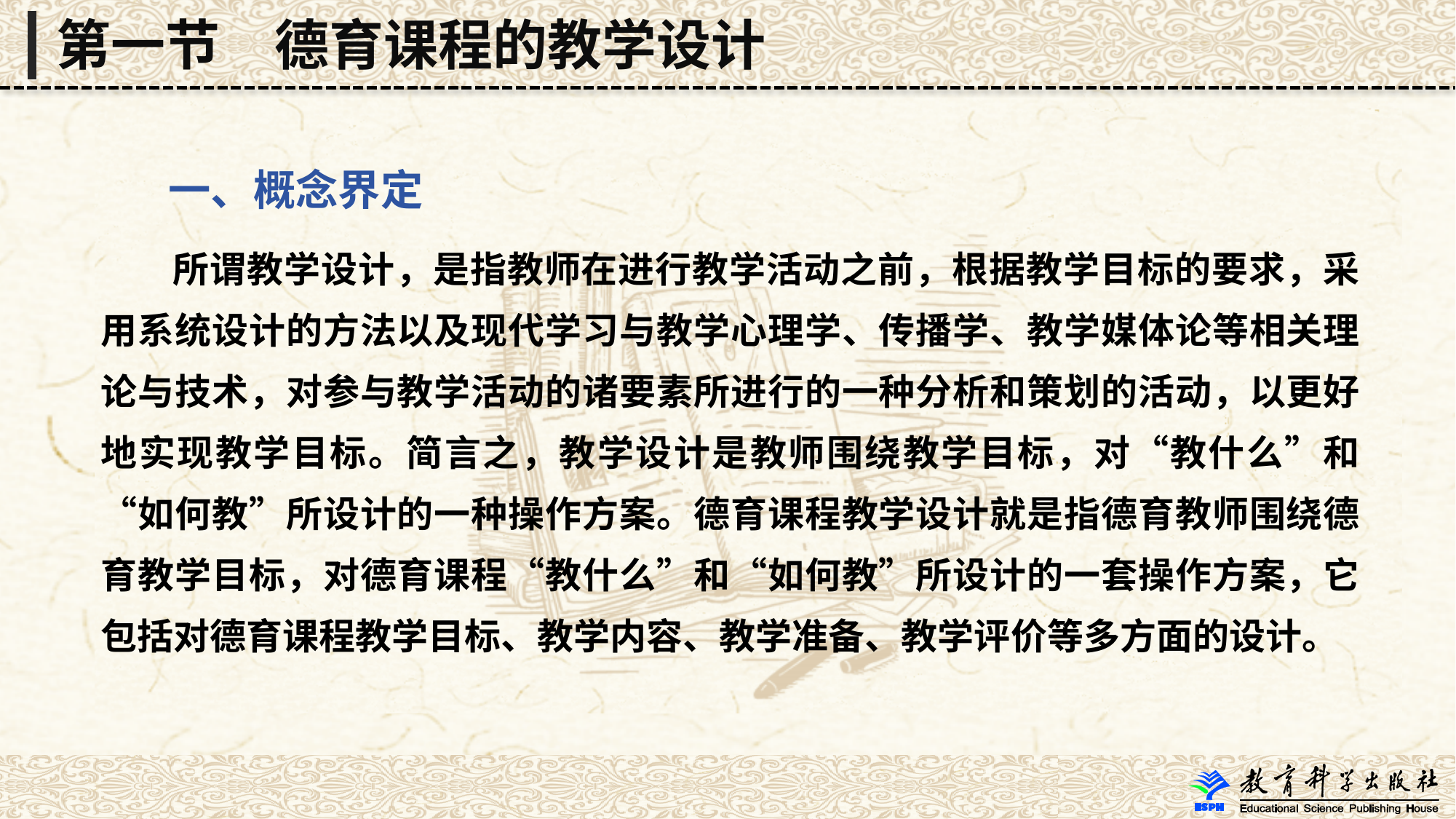

第一节　德育课程的教学设计
      一、概念界定

       所谓教学设计，是指教师在进行教学活动之前，根据教学目标的要求，采用系统设计的方法以及现代学习与教学心理学、传播学、教学媒体论等相关理论与技术，对参与教学活动的诸要素所进行的一种分析和策划的活动，以更好地实现教学目标。简言之，教学设计是教师围绕教学目标，对“教什么”和“如何教”所设计的一种操作方案。德育课程教学设计就是指德育教师围绕德育教学目标，对德育课程“教什么”和“如何教”所设计的一套操作方案，它包括对德育课程教学目标、教学内容、教学准备、教学评价等多方面的设计。